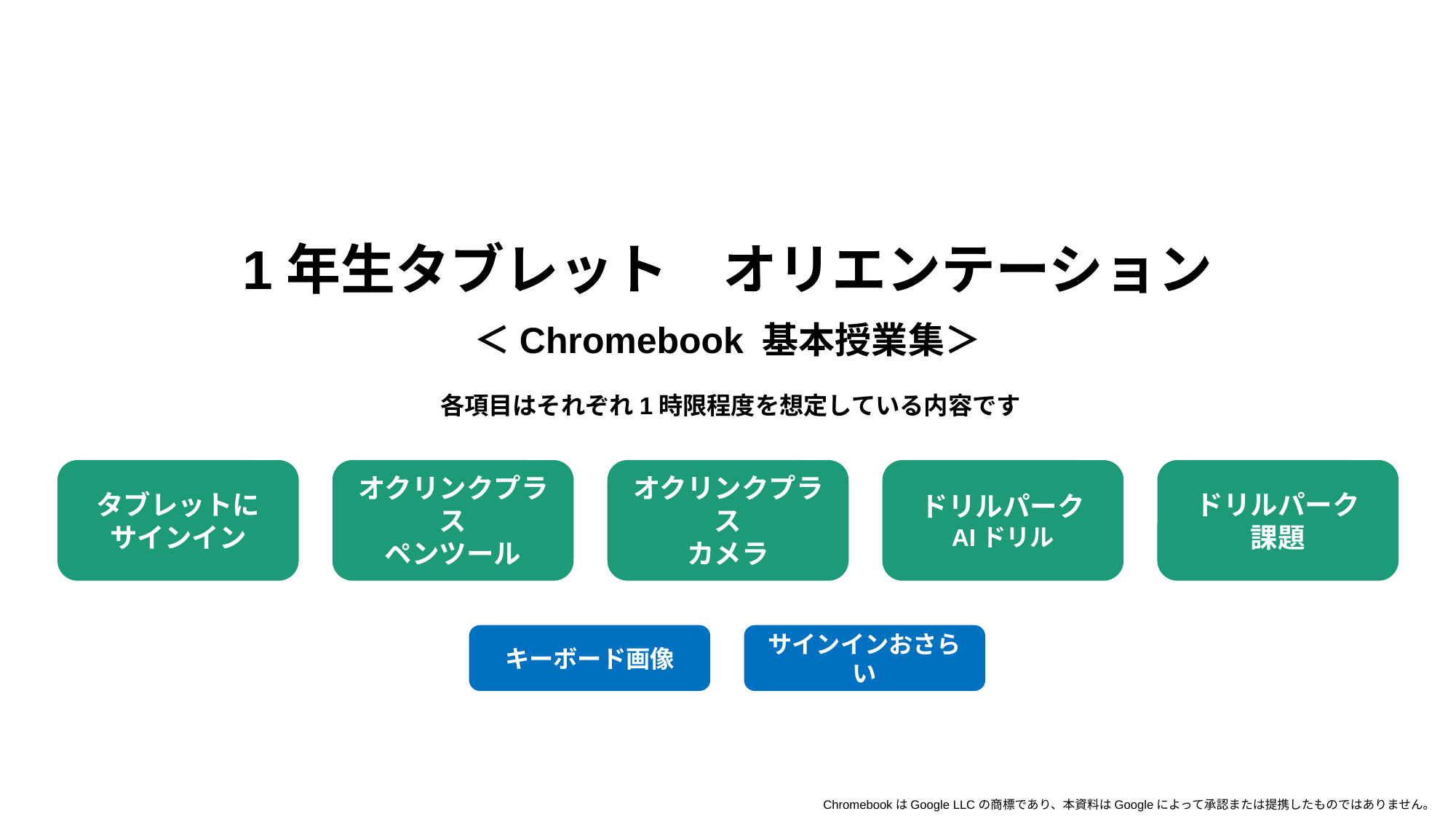

# 1年生タブレット　オリエンテーション
＜Chromebook 基本授業集＞
各項目はそれぞれ1時限程度を想定している内容です
タブレットに
サインイン
オクリンクプラス
ペンツール
オクリンクプラス
カメラ
ドリルパーク
AIドリル
ドリルパーク
課題
キーボード画像
サインインおさらい
ChromebookはGoogle LLCの商標であり、本資料はGoogleによって承認または提携したものではありません。